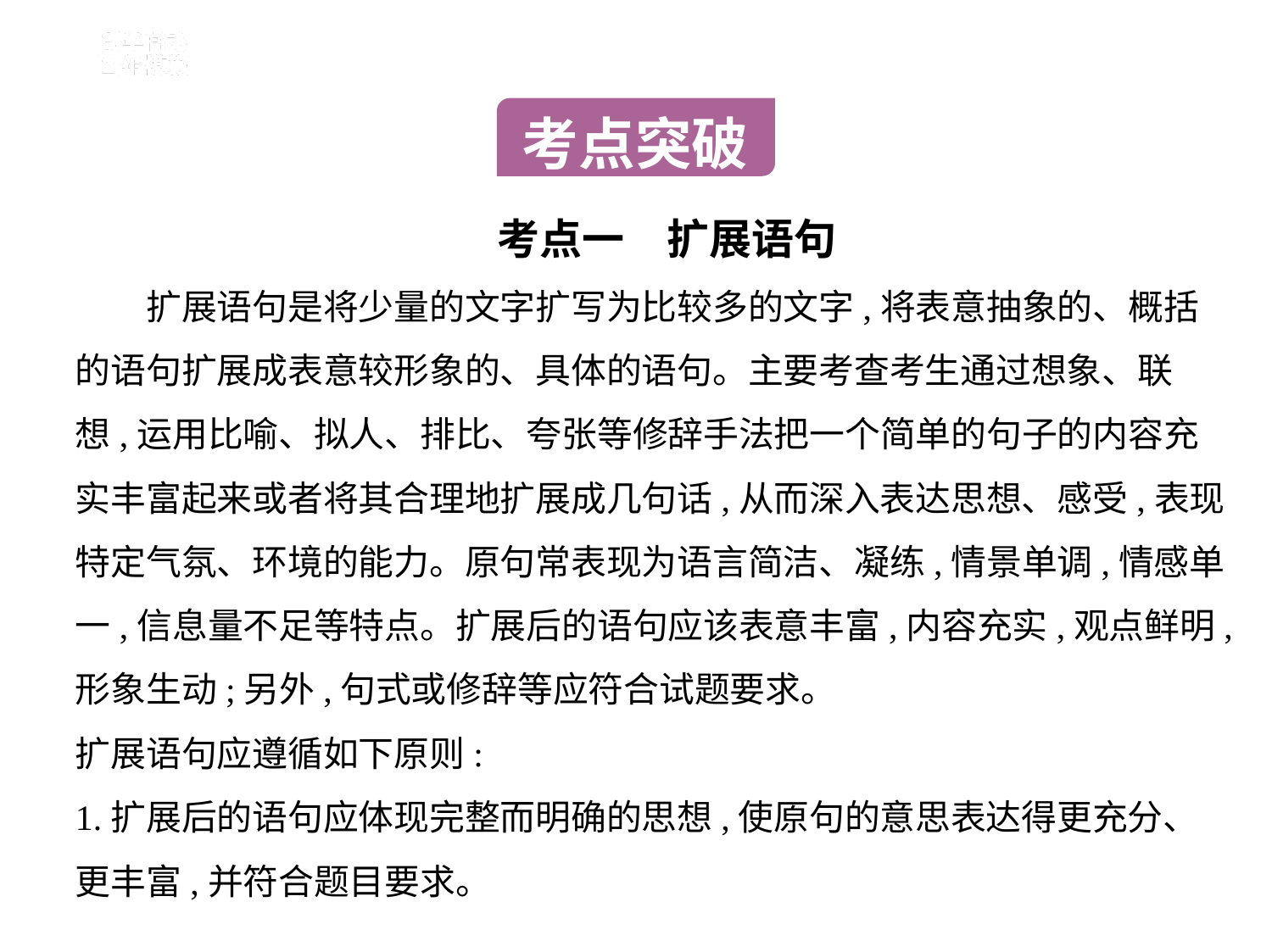

考点突破
考点一　扩展语句
　　扩展语句是将少量的文字扩写为比较多的文字,将表意抽象的、概括
的语句扩展成表意较形象的、具体的语句。主要考查考生通过想象、联
想,运用比喻、拟人、排比、夸张等修辞手法把一个简单的句子的内容充
实丰富起来或者将其合理地扩展成几句话,从而深入表达思想、感受,表现
特定气氛、环境的能力。原句常表现为语言简洁、凝练,情景单调,情感单
一,信息量不足等特点。扩展后的语句应该表意丰富,内容充实,观点鲜明,
形象生动;另外,句式或修辞等应符合试题要求。
扩展语句应遵循如下原则:
1.扩展后的语句应体现完整而明确的思想,使原句的意思表达得更充分、
更丰富,并符合题目要求。